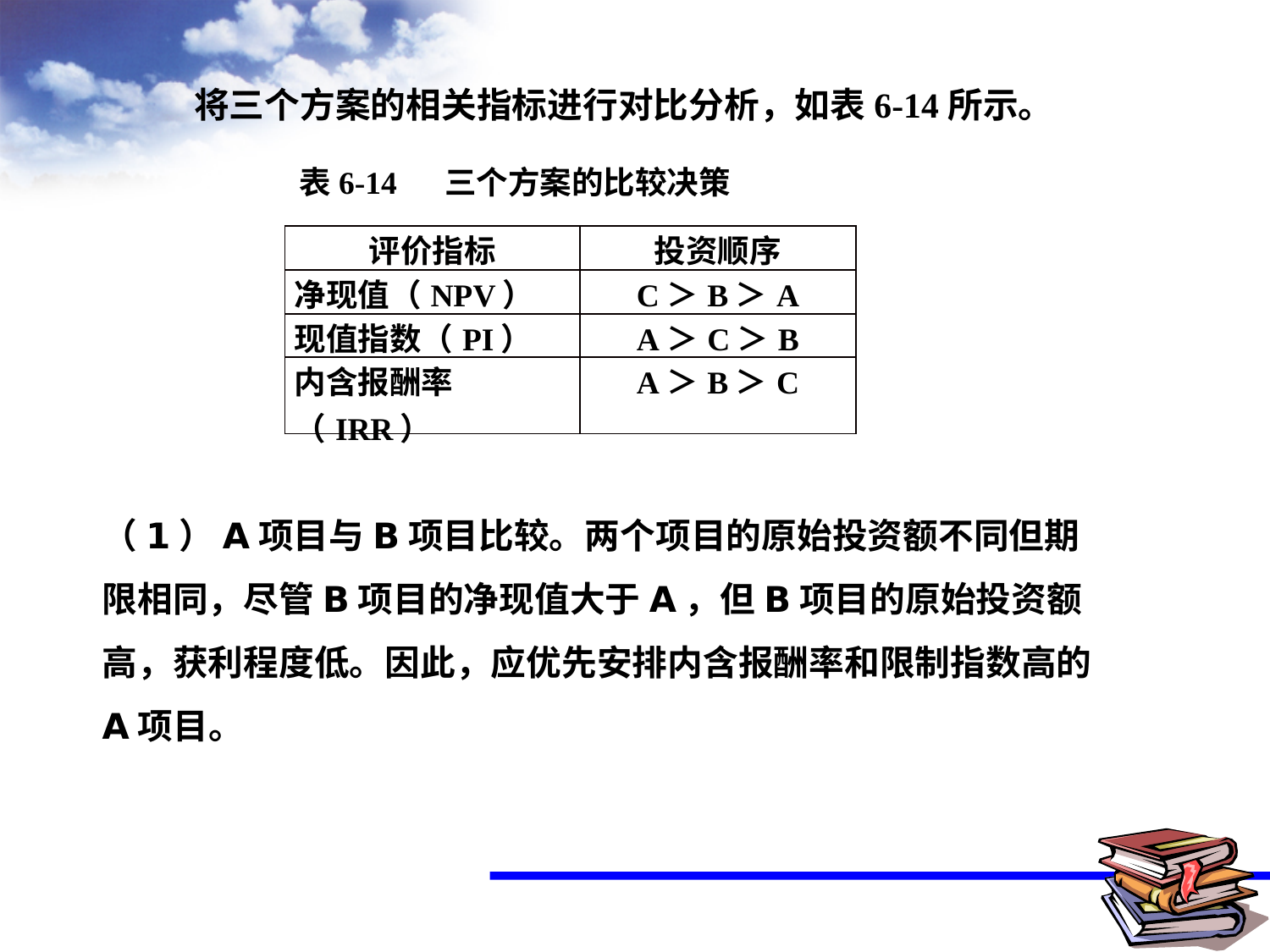

将三个方案的相关指标进行对比分析，如表6-14所示。
  表6-14     三个方案的比较决策
| 评价指标 | 投资顺序 |
| --- | --- |
| 净现值（NPV） | C＞B＞A |
| 现值指数（PI） | A＞C＞B |
| 内含报酬率（IRR） | A＞B＞C |
（1）A项目与B项目比较。两个项目的原始投资额不同但期限相同，尽管B项目的净现值大于A，但B项目的原始投资额高，获利程度低。因此，应优先安排内含报酬率和限制指数高的A项目。